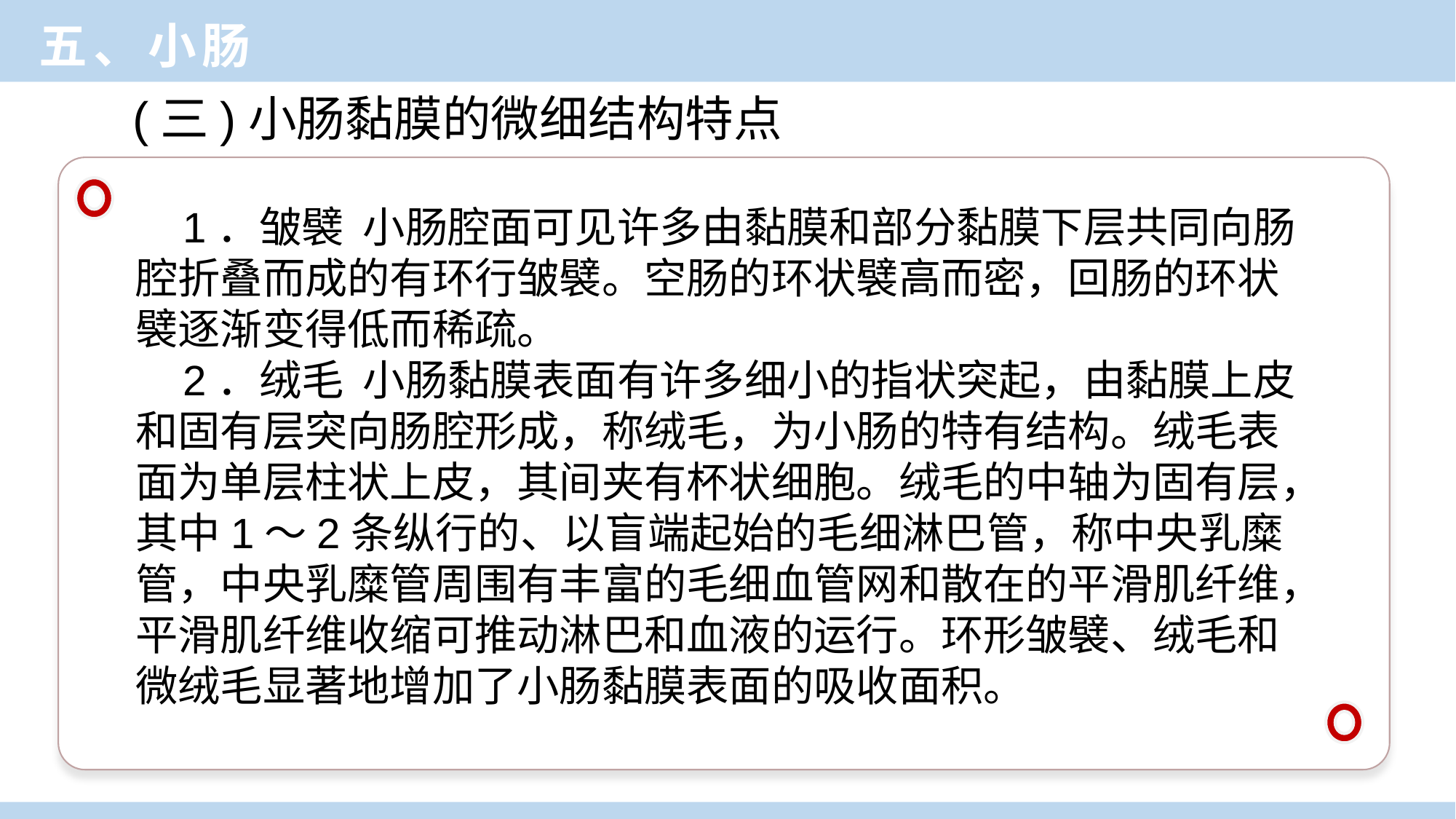

五、小肠
(三)小肠黏膜的微细结构特点
    1．皱襞  小肠腔面可见许多由黏膜和部分黏膜下层共同向肠腔折叠而成的有环行皱襞。空肠的环状襞高而密，回肠的环状襞逐渐变得低而稀疏。
    2．绒毛  小肠黏膜表面有许多细小的指状突起，由黏膜上皮和固有层突向肠腔形成，称绒毛，为小肠的特有结构。绒毛表面为单层柱状上皮，其间夹有杯状细胞。绒毛的中轴为固有层，其中1～2条纵行的、以盲端起始的毛细淋巴管，称中央乳糜管，中央乳糜管周围有丰富的毛细血管网和散在的平滑肌纤维，平滑肌纤维收缩可推动淋巴和血液的运行。环形皱襞、绒毛和微绒毛显著地增加了小肠黏膜表面的吸收面积。